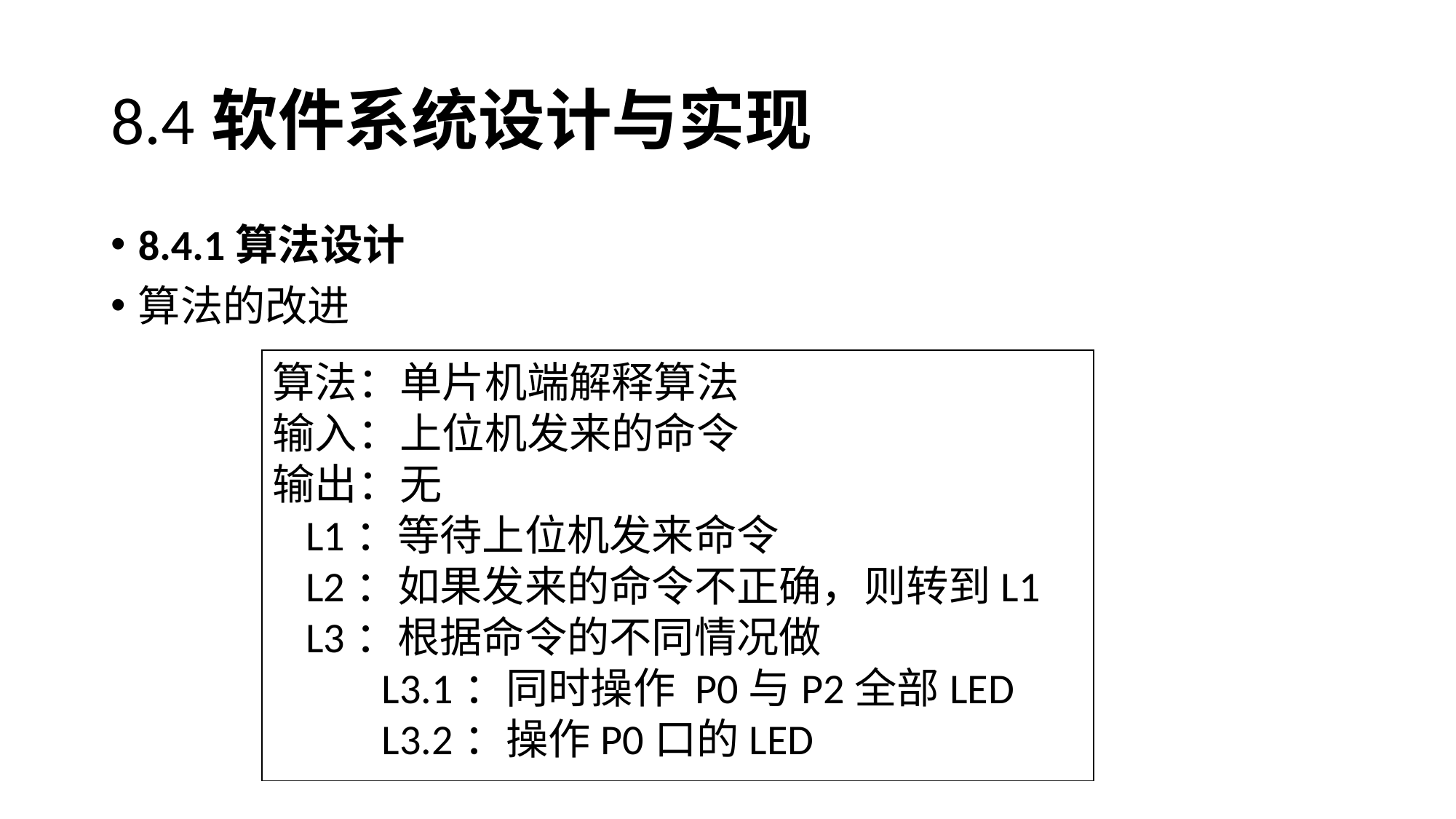

# 8.4软件系统设计与实现
8.4.1算法设计
算法的改进
算法：单片机端解释算法
输入：上位机发来的命令
输出：无
L1：等待上位机发来命令
L2：如果发来的命令不正确，则转到L1
L3：根据命令的不同情况做
	L3.1：同时操作 P0与P2全部LED
	L3.2：操作P0口的LED